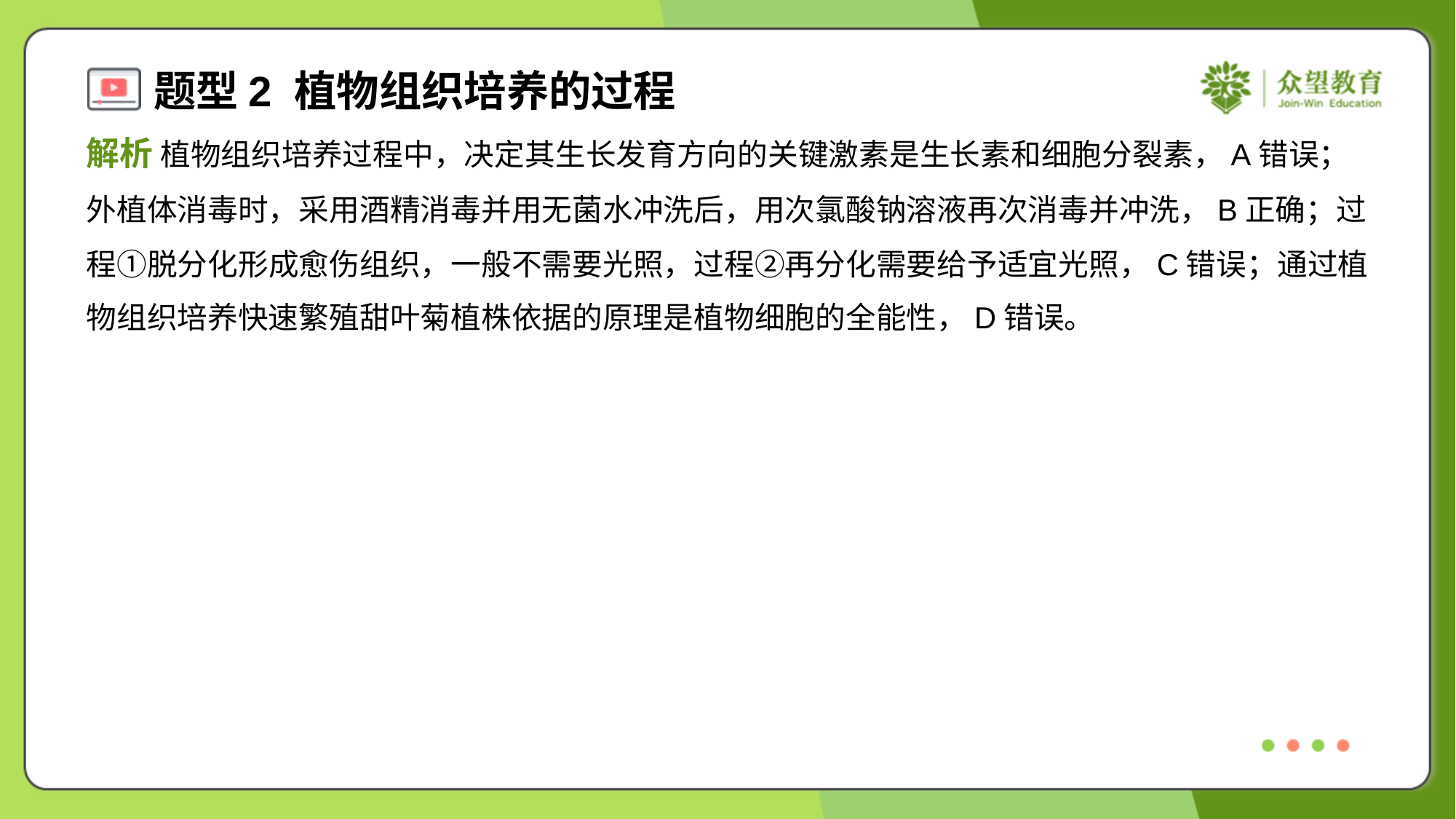

解析 植物组织培养过程中，决定其生长发育方向的关键激素是生长素和细胞分裂素，A错误；
外植体消毒时，采用酒精消毒并用无菌水冲洗后，用次氯酸钠溶液再次消毒并冲洗，B正确；过
程①脱分化形成愈伤组织，一般不需要光照，过程②再分化需要给予适宜光照，C错误；通过植
物组织培养快速繁殖甜叶菊植株依据的原理是植物细胞的全能性，D错误。